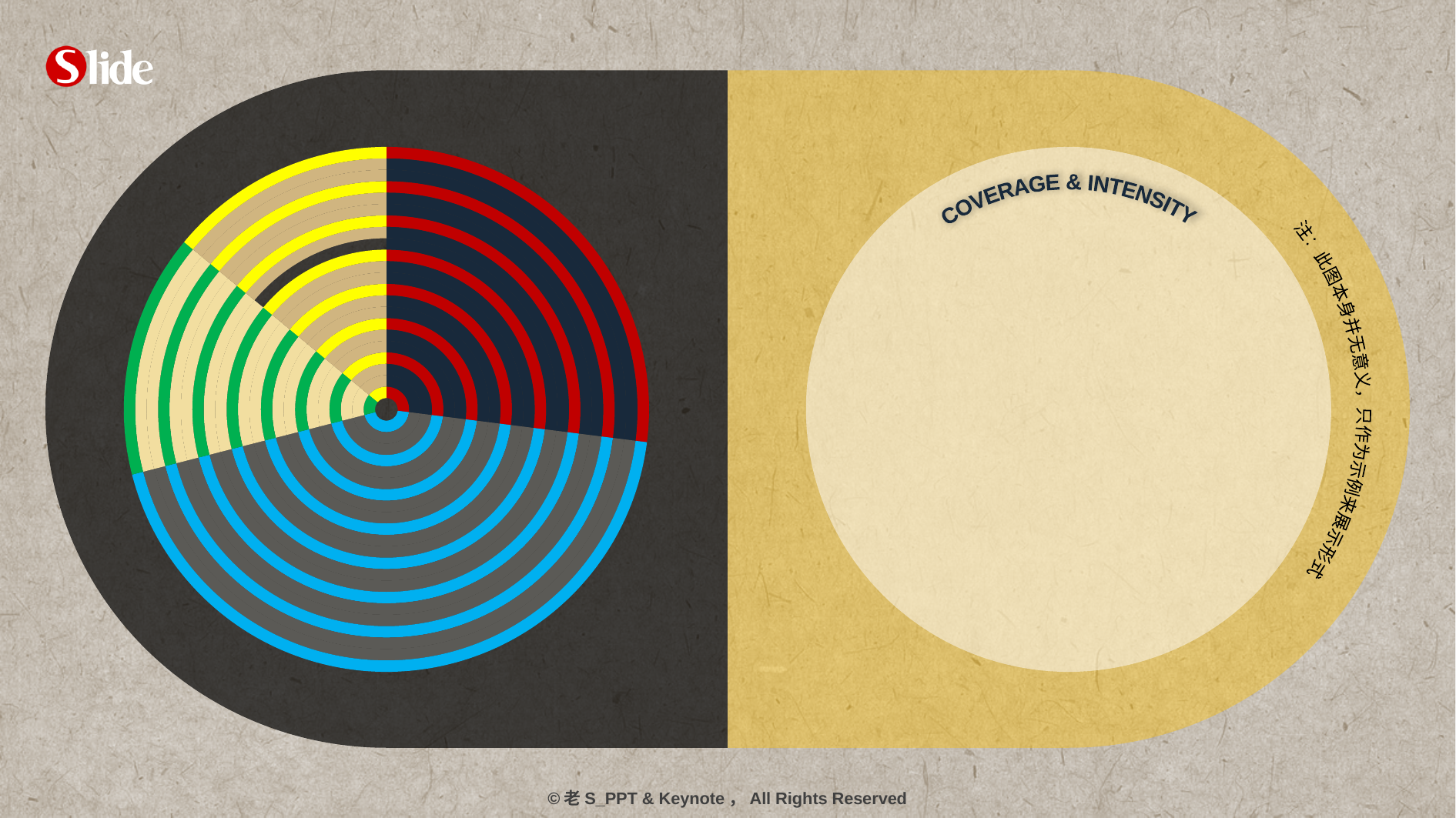

注：此图本身并无意义，只作为示例来展示形式

### Chart

| Category | 列1 | 列2 | 列3 | 列4 | 列5 | 列6 | 列7 | 列8 | 列9 | 列10 | 列11 | 列12 | 列13 | 列14 | 列15 | 列16 | 列17 | 列18 | 列19 | 列20 | 列21 | 列22 |
|---|---|---|---|---|---|---|---|---|---|---|---|---|---|---|---|---|---|---|---|---|---|---|
| A | 27.0 | 27.0 | 27.0 | 27.0 | 27.0 | 27.0 | 27.0 | 27.0 | 27.0 | 27.0 | 27.0 | 27.0 | 27.0 | 27.0 | 27.0 | 27.0 | 27.0 | 27.0 | 27.0 | 27.0 | 27.0 | 27.0 |
| B | 44.0 | 44.0 | 44.0 | 44.0 | 44.0 | 44.0 | 44.0 | 44.0 | 44.0 | 44.0 | 44.0 | 44.0 | 44.0 | 44.0 | 44.0 | 44.0 | 44.0 | 44.0 | 44.0 | 44.0 | 44.0 | 44.0 |
| C | 15.0 | 15.0 | 15.0 | 15.0 | 15.0 | 15.0 | 15.0 | 15.0 | 15.0 | 15.0 | 15.0 | 15.0 | 15.0 | 15.0 | 15.0 | 15.0 | 15.0 | 15.0 | 15.0 | 15.0 | 15.0 | 15.0 |
| D | 14.0 | 14.0 | 14.0 | 14.0 | 14.0 | 14.0 | 14.0 | 14.0 | 14.0 | 14.0 | 14.0 | 14.0 | 14.0 | 14.0 | 14.0 | 14.0 | 14.0 | 14.0 | 14.0 | 14.0 | 14.0 | 14.0 |

### Chart

| Category | 列65 | 列1 | 列2 | 列3 | 列4 | 列5 | 列6 | 列7 | 列8 | 列9 | 列10 | 列11 | 列12 | 列13 | 列14 | 列15 | 列16 | 列17 | 列18 | 列19 | 列20 | 列21 | 列22 | 列23 | 列24 | 列25 | 列26 | 列27 | 列28 | 列29 | 列30 | 列31 | 列32 | 列33 | 列34 | 列35 | 列36 | 列37 | 列38 | 列39 | 列40 | 列41 | 列42 | 列43 | 列44 | 列45 | 列46 | 列47 | 列48 | 列49 | 列50 | 列51 | 列52 | 列53 | 列54 | 列55 | 列56 | 列57 | 列58 | 列59 | 列60 | 列61 | 列62 | 列63 | 列64 |
|---|---|---|---|---|---|---|---|---|---|---|---|---|---|---|---|---|---|---|---|---|---|---|---|---|---|---|---|---|---|---|---|---|---|---|---|---|---|---|---|---|---|---|---|---|---|---|---|---|---|---|---|---|---|---|---|---|---|---|---|---|---|---|---|---|---|
| A | 30.0 | 30.0 | 30.0 | 30.0 | 30.0 | 30.0 | 30.0 | 30.0 | 30.0 | 30.0 | 30.0 | 30.0 | 30.0 | 30.0 | 30.0 | 30.0 | 30.0 | 30.0 | 30.0 | 30.0 | 30.0 | 30.0 | 30.0 | 30.0 | 30.0 | 30.0 | 30.0 | 30.0 | 30.0 | 30.0 | 30.0 | 30.0 | 30.0 | 30.0 | 30.0 | 30.0 | 30.0 | 30.0 | 30.0 | 30.0 | 30.0 | 30.0 | 30.0 | 30.0 | 30.0 | 30.0 | 30.0 | 30.0 | 30.0 | 30.0 | 30.0 | 30.0 | 30.0 | 30.0 | 30.0 | 30.0 | 30.0 | 30.0 | 30.0 | 30.0 | 30.0 | 30.0 | 30.0 | 30.0 | 30.0 |
| B | 0.0 | 50.0 | 50.0 | 50.0 | 50.0 | 50.0 | 50.0 | 50.0 | 50.0 | 50.0 | 50.0 | 50.0 | 50.0 | 50.0 | 50.0 | 50.0 | 50.0 | 50.0 | 50.0 | 50.0 | 50.0 | 50.0 | 50.0 | 50.0 | 50.0 | 50.0 | 50.0 | 50.0 | 50.0 | 50.0 | 50.0 | 50.0 | 50.0 | 50.0 | 50.0 | 50.0 | 50.0 | 50.0 | 50.0 | 50.0 | 50.0 | 50.0 | 50.0 | 50.0 | 50.0 | 50.0 | 50.0 | 50.0 | 50.0 | 50.0 | 50.0 | 50.0 | 50.0 | 50.0 | 50.0 | 50.0 | 50.0 | 50.0 | 50.0 | 50.0 | 50.0 | 50.0 | 50.0 | 50.0 | 50.0 |
COVERAGE & INTENSITY